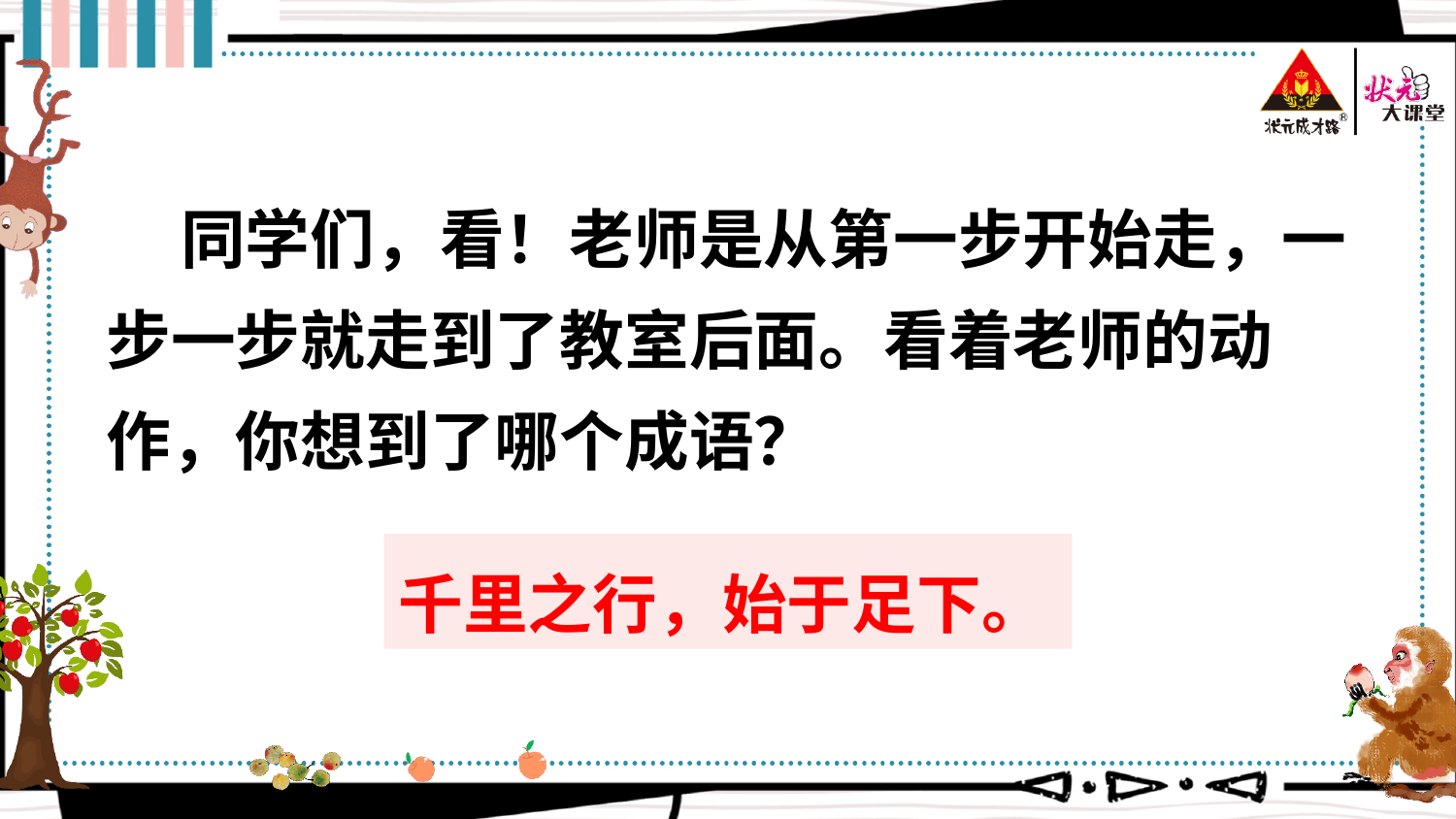

同学们，看！老师是从第一步开始走，一步一步就走到了教室后面。看着老师的动作，你想到了哪个成语？
千里之行，始于足下。